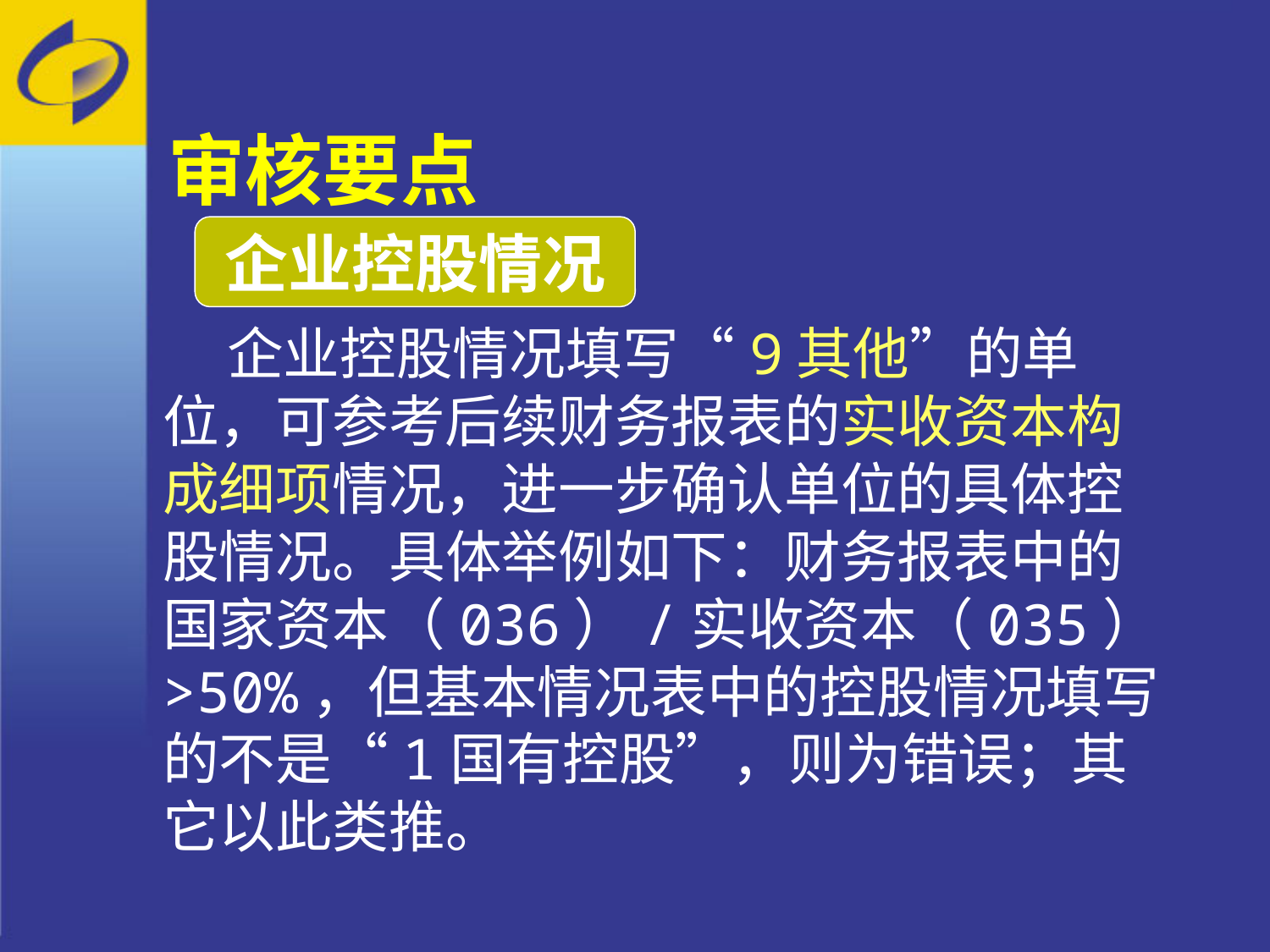

审核要点
企业控股情况
    企业控股情况填写“9其他”的单位，可参考后续财务报表的实收资本构成细项情况，进一步确认单位的具体控股情况。具体举例如下：财务报表中的国家资本（036）/实收资本（035）>50%，但基本情况表中的控股情况填写的不是“1国有控股”，则为错误；其它以此类推。